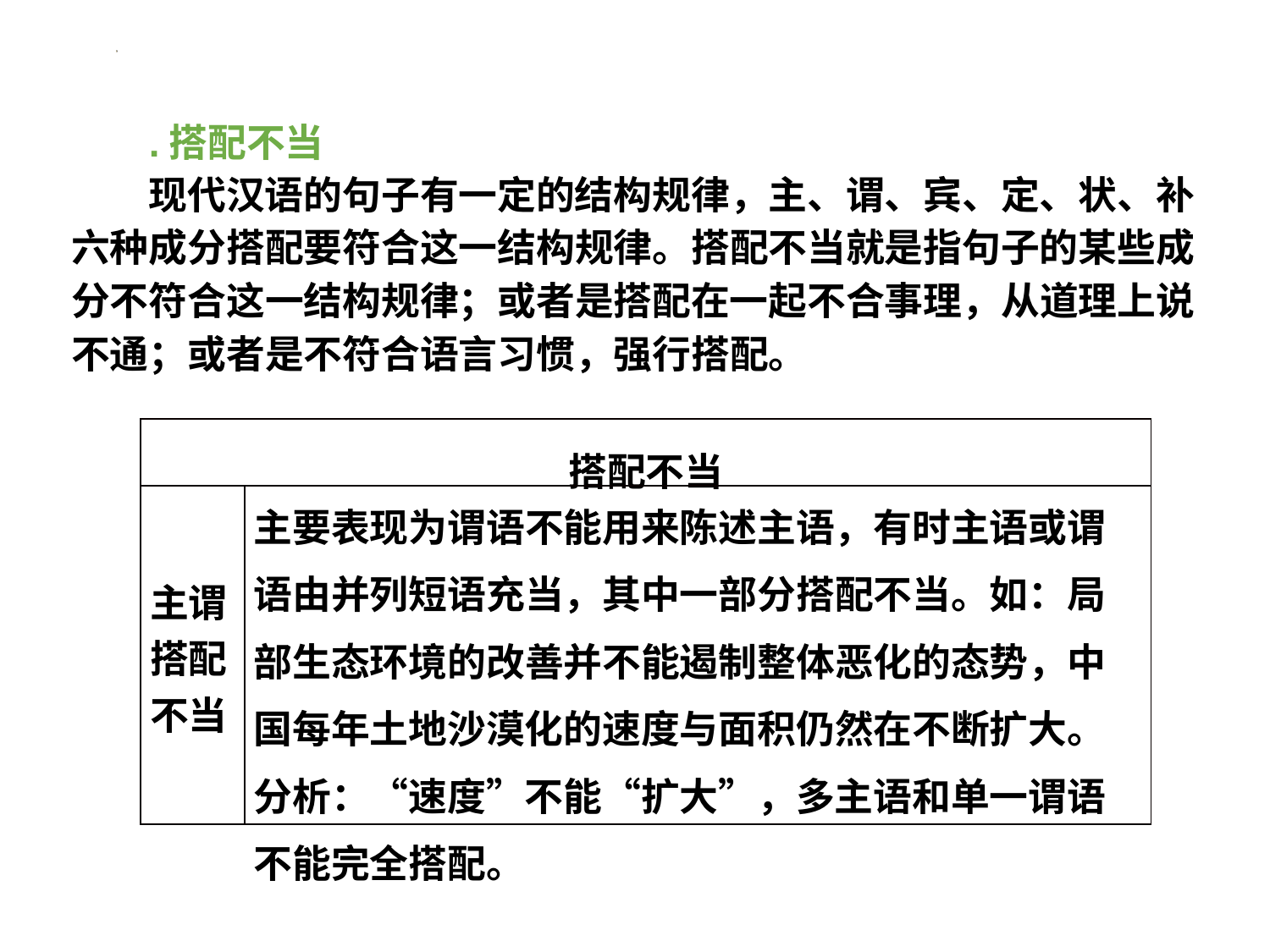

.搭配不当
现代汉语的句子有一定的结构规律，主、谓、宾、定、状、补六种成分搭配要符合这一结构规律。搭配不当就是指句子的某些成分不符合这一结构规律；或者是搭配在一起不合事理，从道理上说不通；或者是不符合语言习惯，强行搭配。
| 搭配不当 |  |
| --- | --- |
| 主谓搭配不当 | 主要表现为谓语不能用来陈述主语，有时主语或谓语由并列短语充当，其中一部分搭配不当。如：局部生态环境的改善并不能遏制整体恶化的态势，中国每年土地沙漠化的速度与面积仍然在不断扩大。分析：“速度”不能“扩大”，多主语和单一谓语不能完全搭配。 |